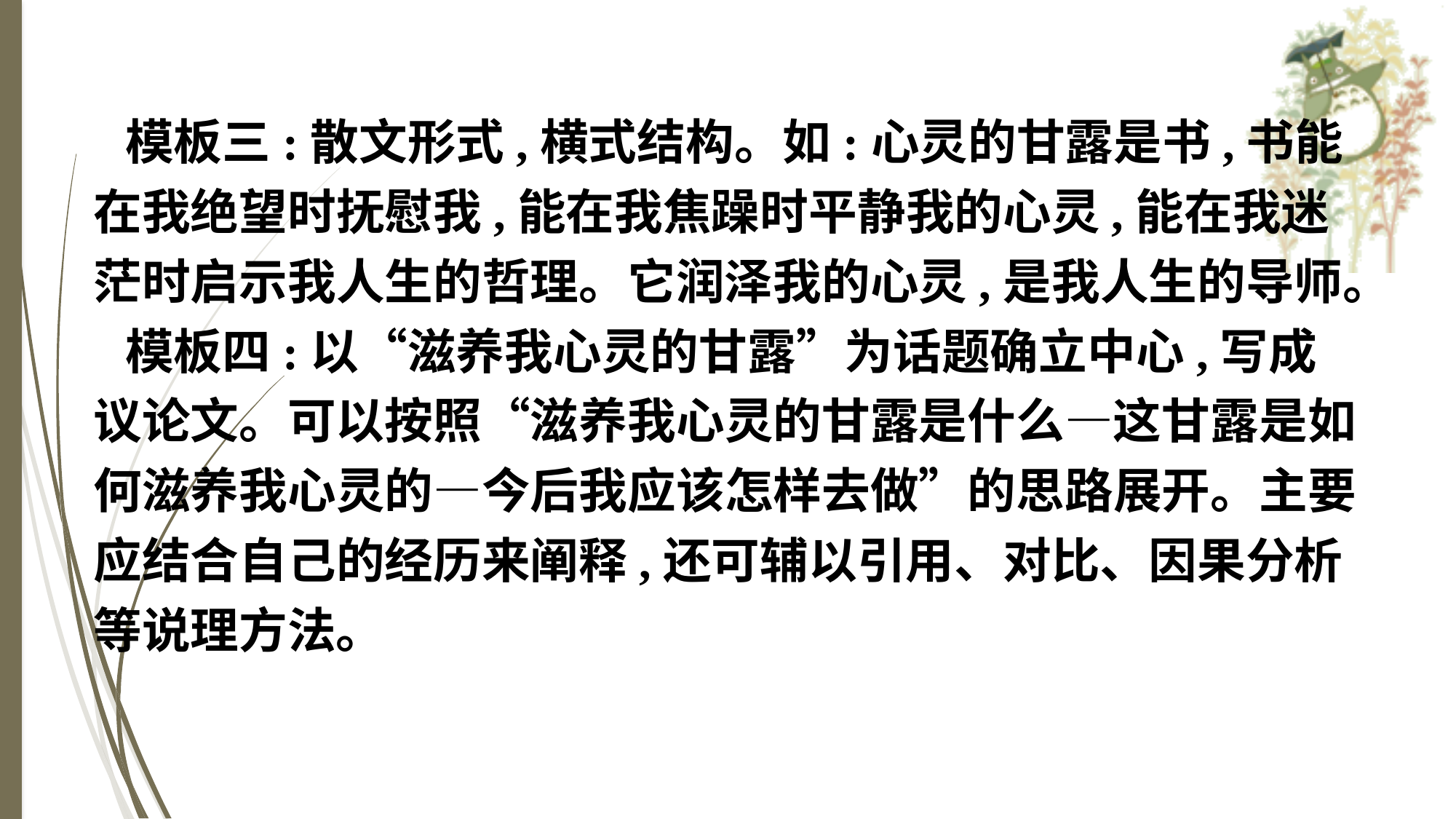

模板三:散文形式,横式结构。如:心灵的甘露是书,书能在我绝望时抚慰我,能在我焦躁时平静我的心灵,能在我迷茫时启示我人生的哲理。它润泽我的心灵,是我人生的导师。
模板四:以“滋养我心灵的甘露”为话题确立中心,写成议论文。可以按照“滋养我心灵的甘露是什么—这甘露是如何滋养我心灵的—今后我应该怎样去做”的思路展开。主要应结合自己的经历来阐释,还可辅以引用、对比、因果分析等说理方法。